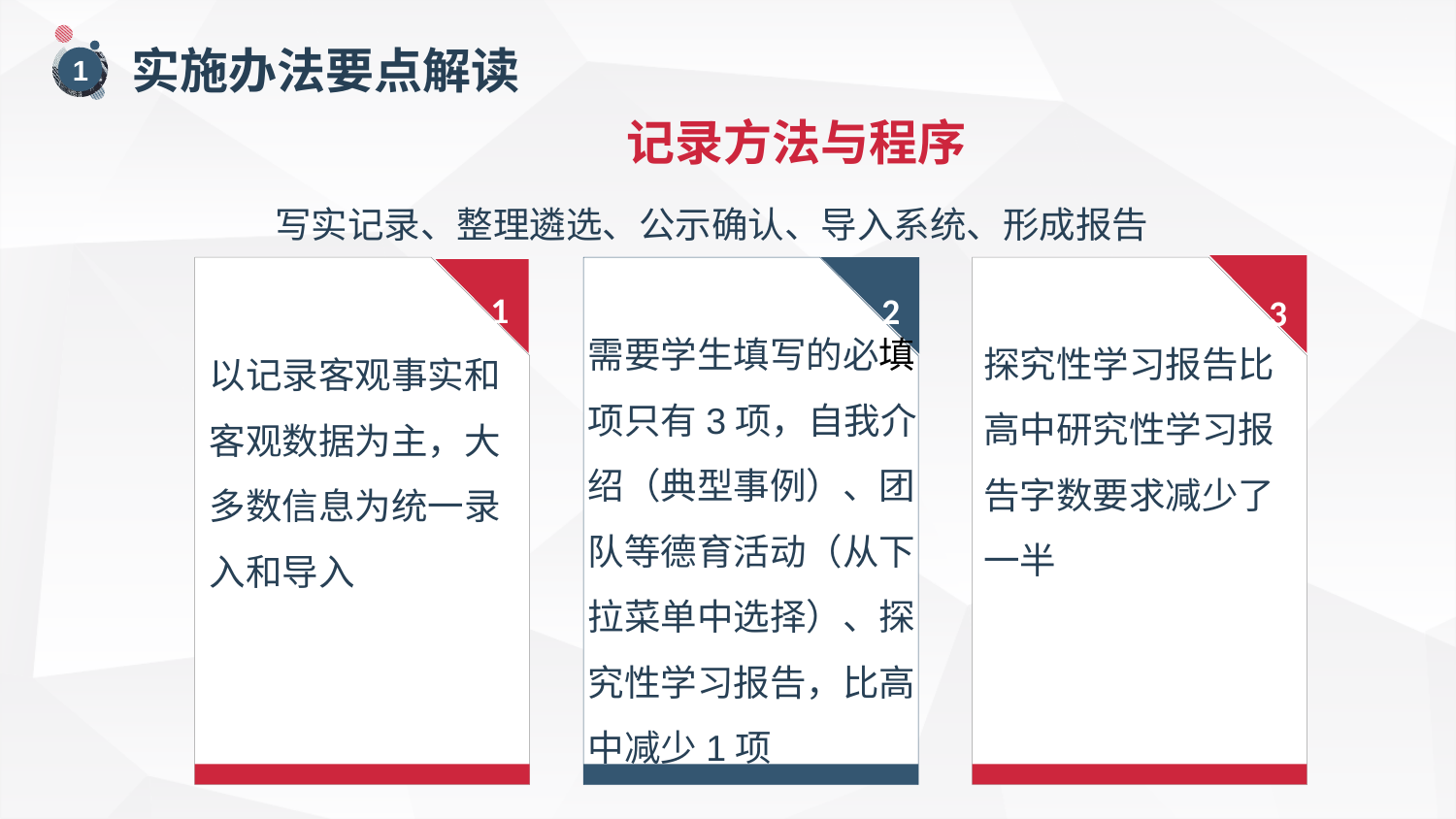

实施办法要点解读
1
记录方法与程序
写实记录、整理遴选、公示确认、导入系统、形成报告

需要学生填写的必填项只有3项，自我介绍（典型事例）、团队等德育活动（从下拉菜单中选择）、探究性学习报告，比高中减少1项
1
2
3
以记录客观事实和客观数据为主，大多数信息为统一录入和导入
探究性学习报告比高中研究性学习报告字数要求减少了一半